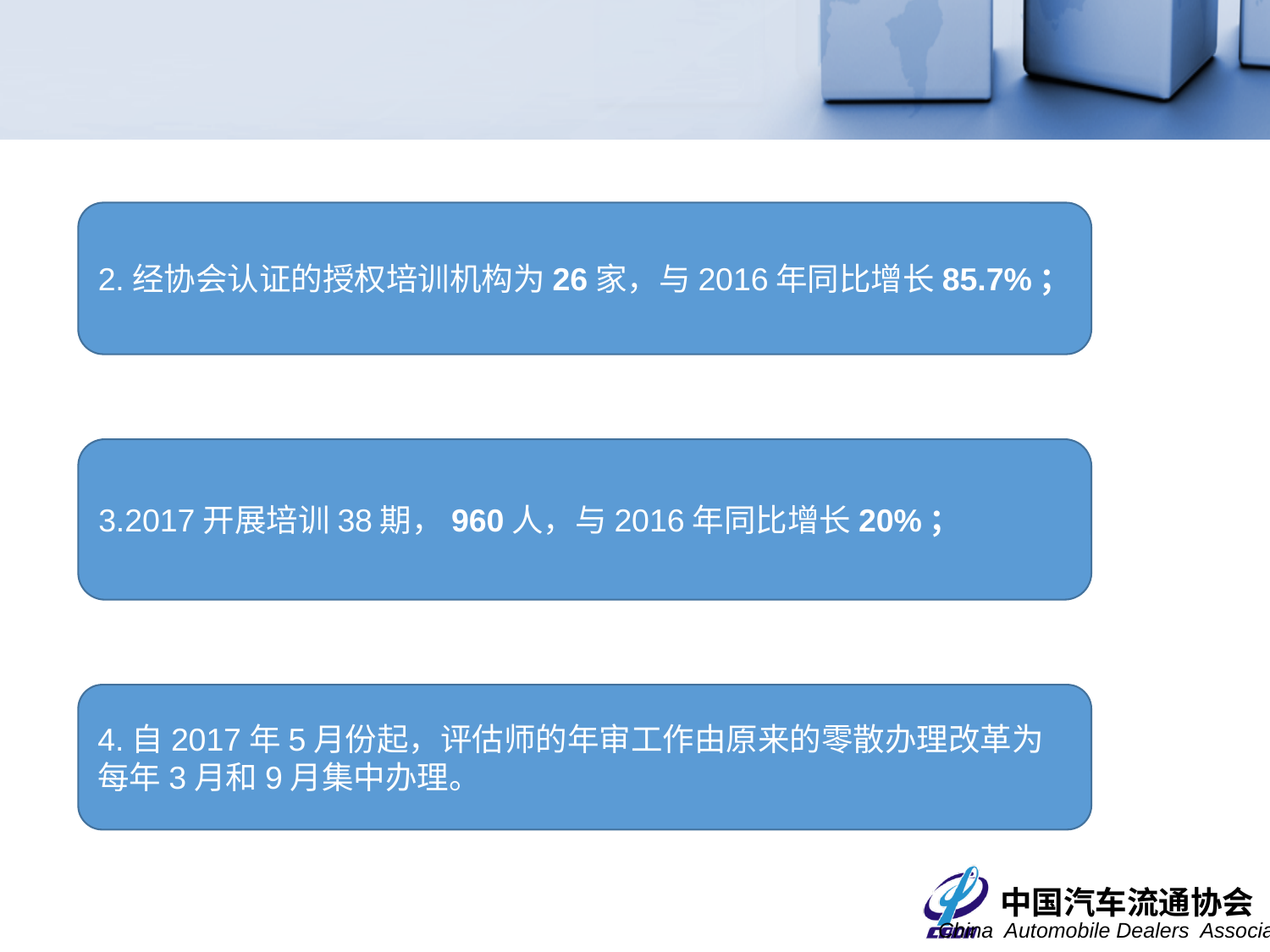

2.经协会认证的授权培训机构为26家，与2016年同比增长85.7%；
3.2017开展培训38期，960人，与2016年同比增长20%；
4.自2017年5月份起，评估师的年审工作由原来的零散办理改革为每年3月和9月集中办理。